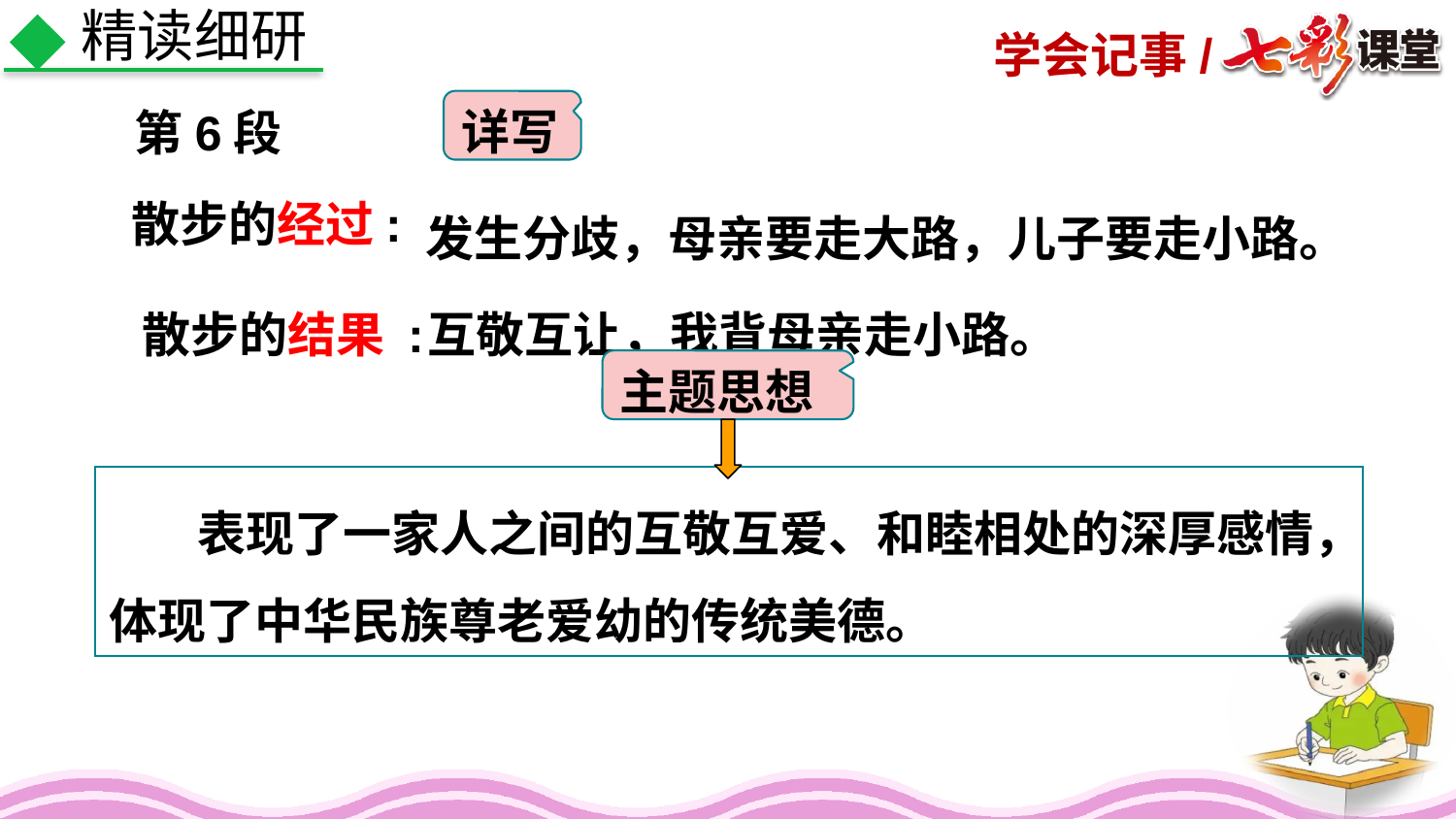

精读细研

详写
第6段
发生分歧，母亲要走大路，儿子要走小路。
散步的经过:
互敬互让，我背母亲走小路。
  散步的结果 :
主题思想

       表现了一家人之间的互敬互爱、和睦相处的深厚感情，体现了中华民族尊老爱幼的传统美德。